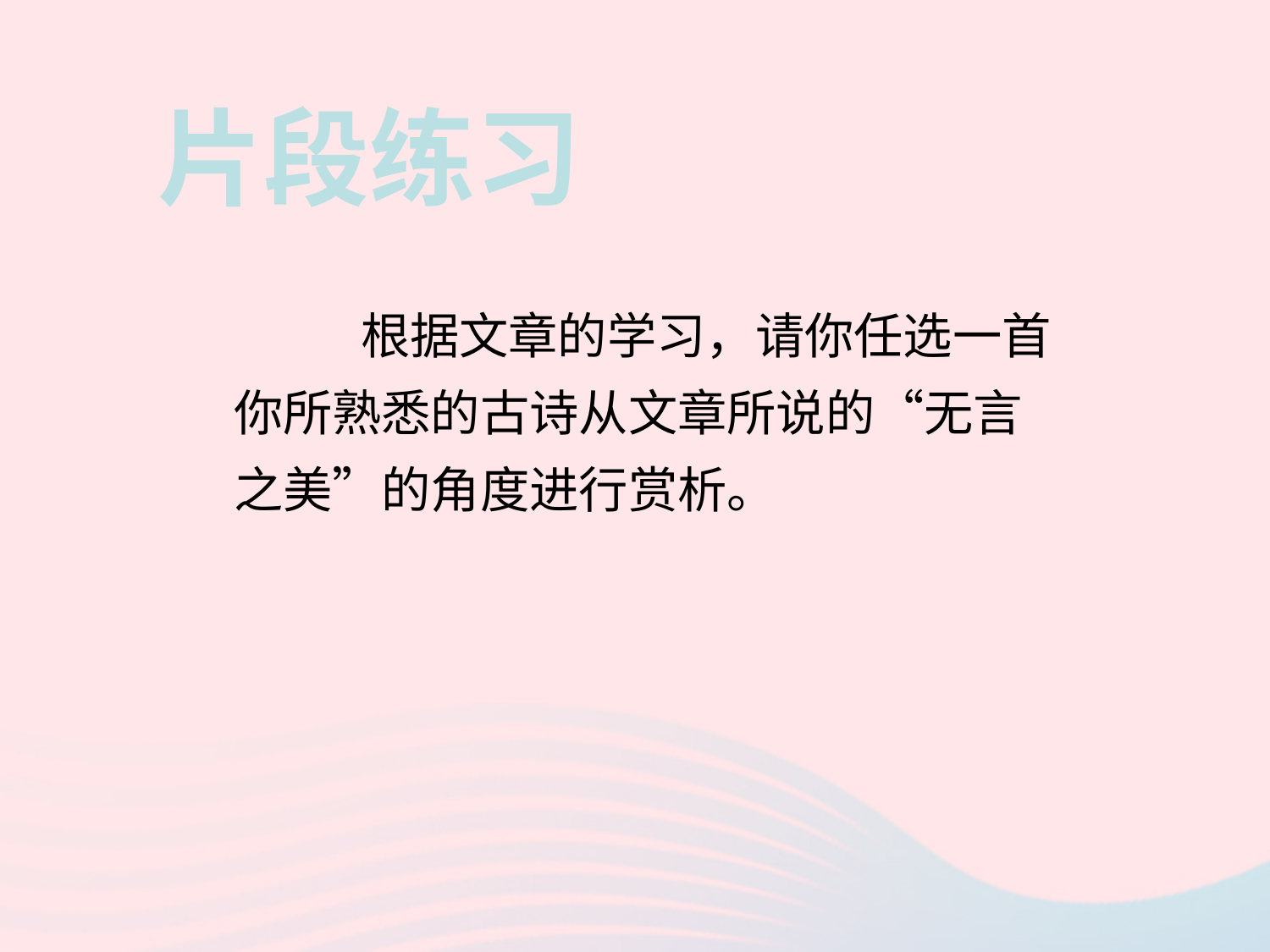

片段练习
	根据文章的学习，请你任选一首你所熟悉的古诗从文章所说的“无言之美”的角度进行赏析。